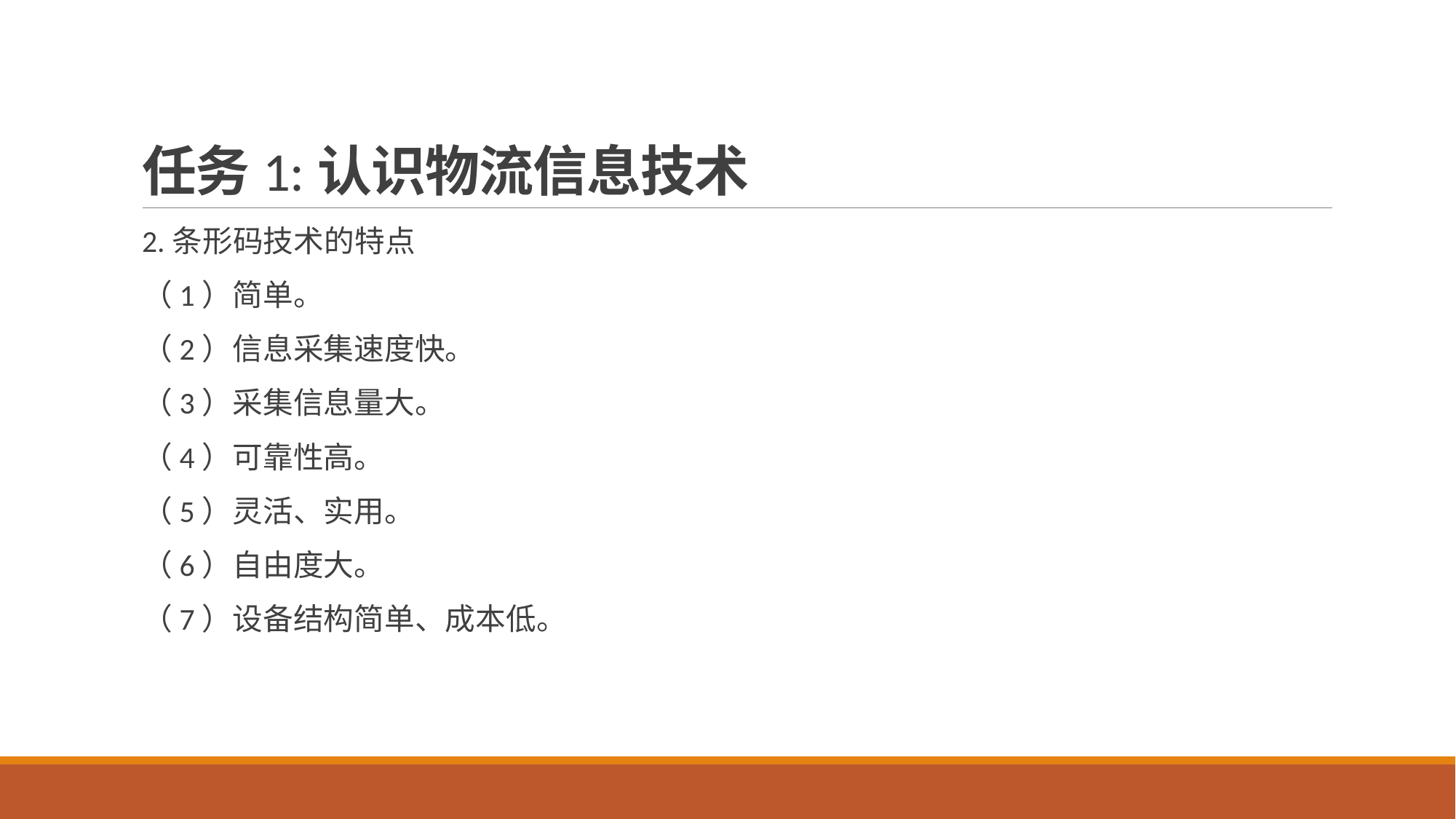

# 任务1:认识物流信息技术
2.条形码技术的特点
（1）简单。
（2）信息采集速度快。
（3）采集信息量大。
（4）可靠性高。
（5）灵活、实用。
（6）自由度大。
（7）设备结构简单、成本低。